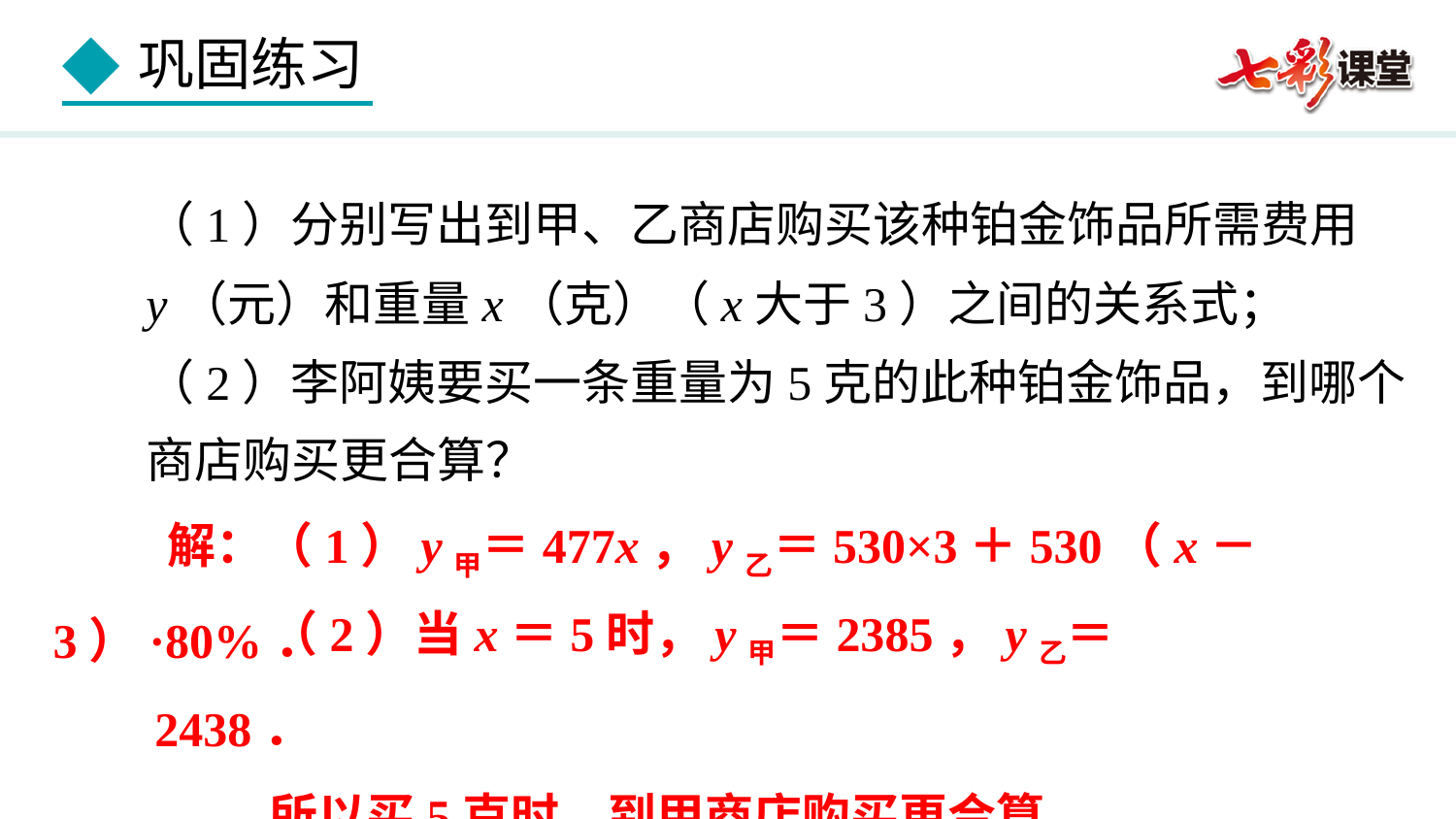

（1）分别写出到甲、乙商店购买该种铂金饰品所需费用
y（元）和重量x（克）（x大于3）之间的关系式；
（2）李阿姨要买一条重量为5克的此种铂金饰品，到哪个
商店购买更合算？
解：（1）y甲＝477x，y乙＝530×3＋530（x－3）·80%．
（2）当x＝5时，y甲＝2385，y乙＝2438．
所以买5克时，到甲商店购买更合算．